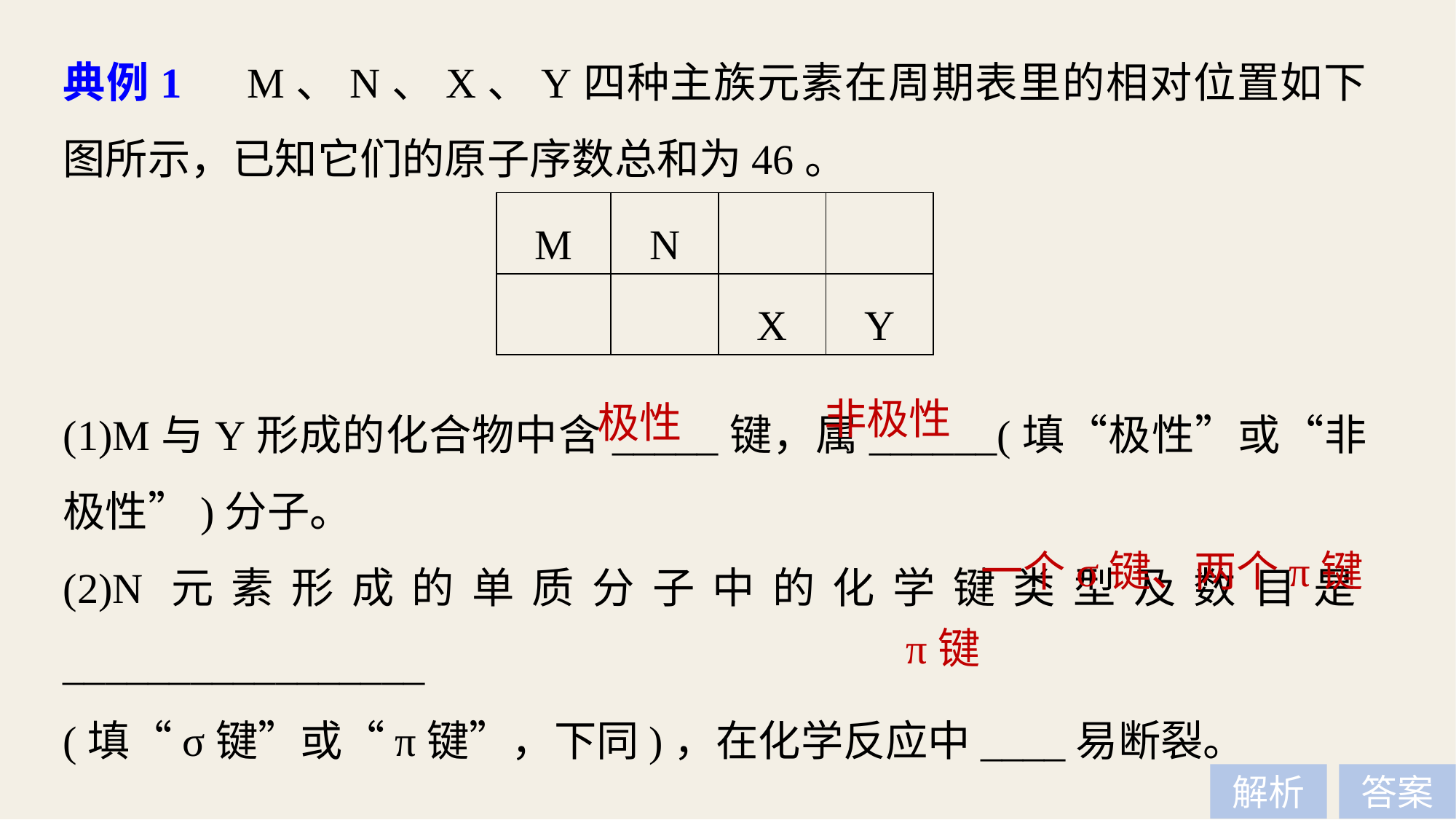

典例1　M、N、X、Y四种主族元素在周期表里的相对位置如下图所示，已知它们的原子序数总和为46。
| M | N |  |  |
| --- | --- | --- | --- |
|  |  | X | Y |
(1)M与Y形成的化合物中含_____键，属______(填“极性”或“非极性”)分子。
(2)N元素形成的单质分子中的化学键类型及数目是_________________
(填“σ键”或“π键”，下同)，在化学反应中____易断裂。
非极性
极性
一个σ键、两个π键
π键
解析
答案